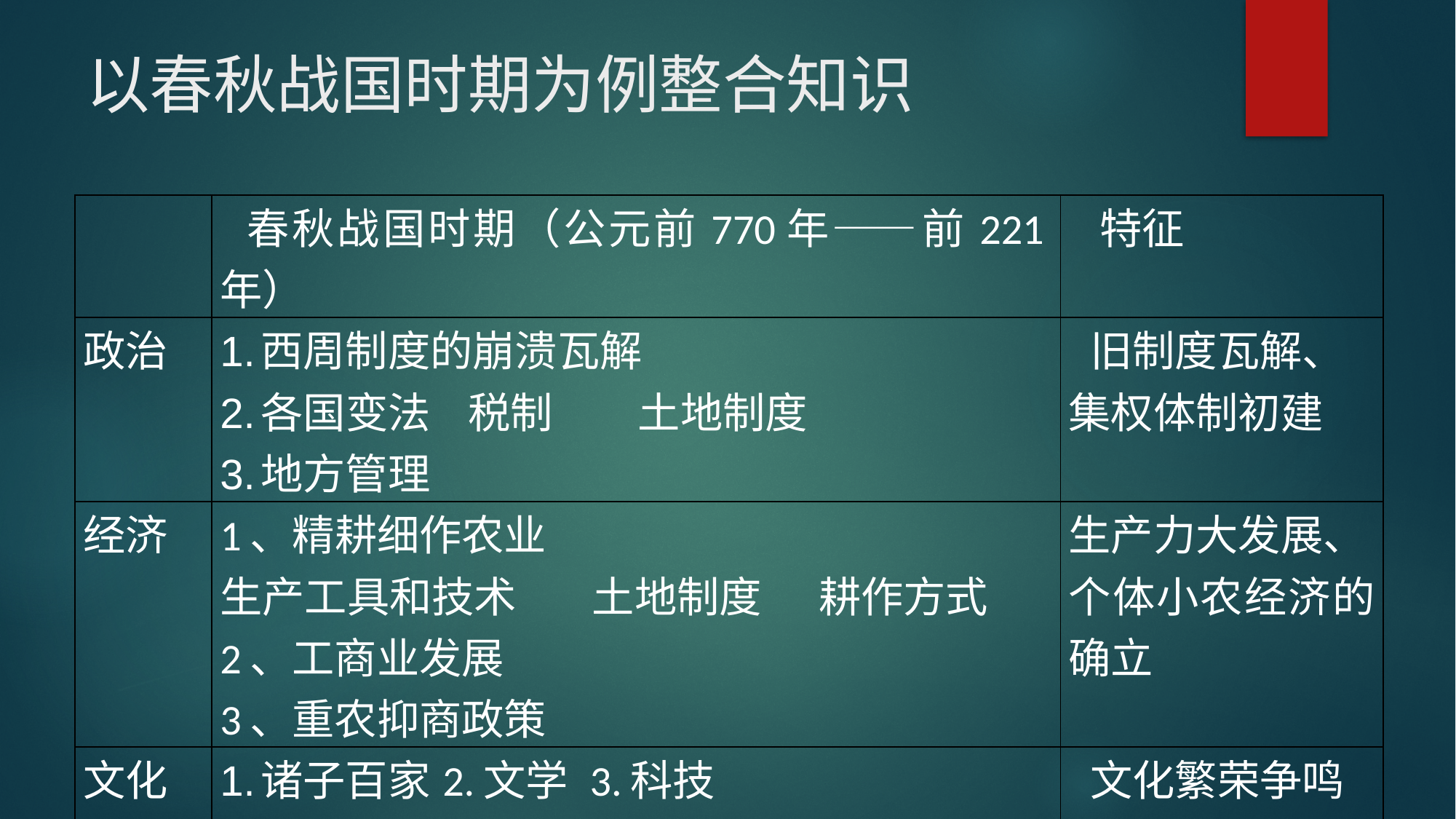

# 以春秋战国时期为例整合知识
|  | 春秋战国时期（公元前770年——前221年） | 特征 |
| --- | --- | --- |
| 政治 | 西周制度的崩溃瓦解 各国变法 税制 土地制度 地方管理 | 旧制度瓦解、 集权体制初建 |
| 经济 | 1、精耕细作农业 生产工具和技术 土地制度 耕作方式 2、工商业发展 3、重农抑商政策 | 生产力大发展、 个体小农经济的确立 |
| 文化 | 诸子百家2.文学 3.科技 | 文化繁荣争鸣 |